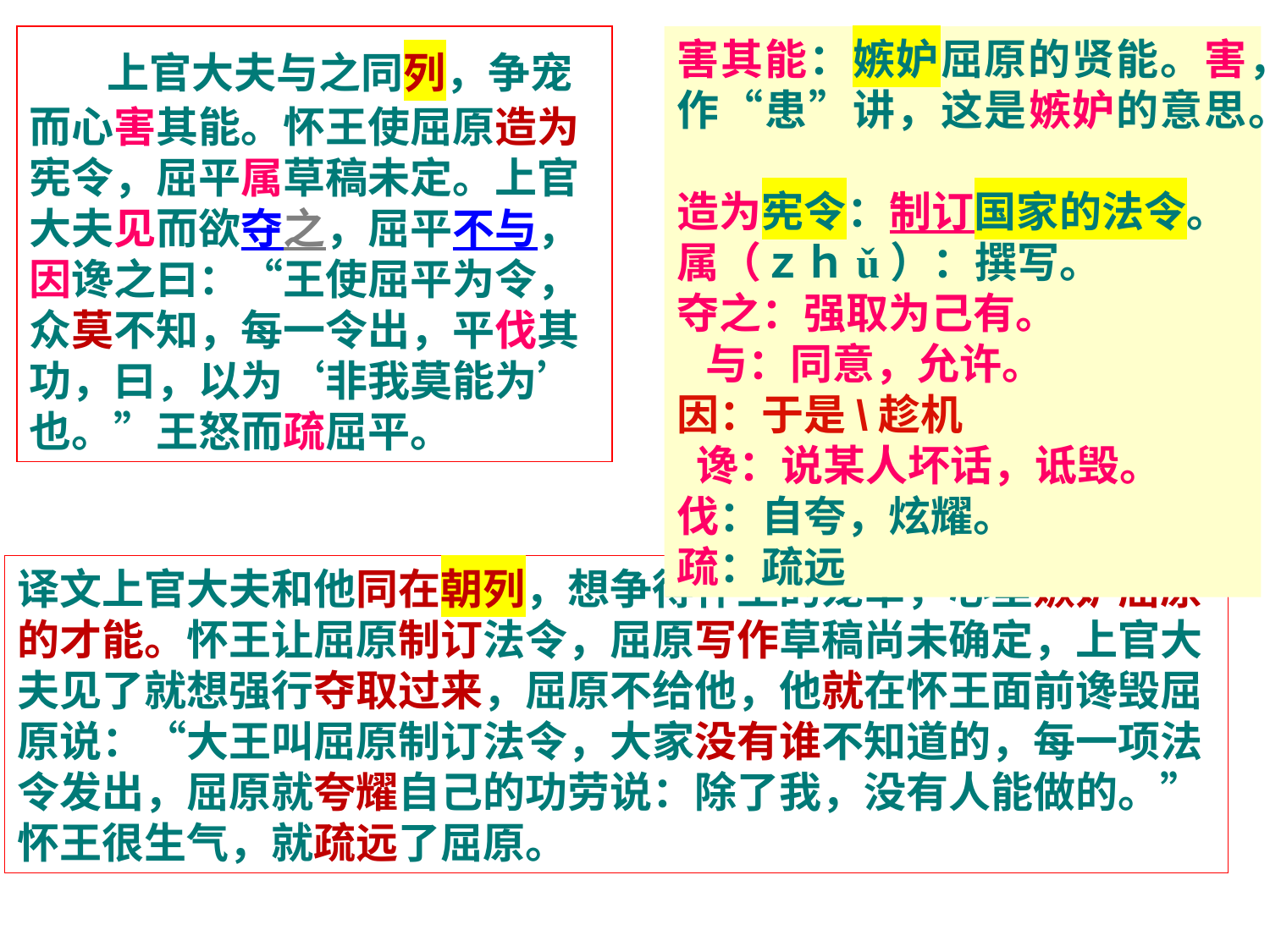

上官大夫与之同列，争宠而心害其能。怀王使屈原造为宪令，屈平属草稿未定。上官大夫见而欲夺之，屈平不与，因谗之曰：“王使屈平为令，众莫不知，每一令出，平伐其功，曰，以为‘非我莫能为’也。”王怒而疏屈平。
害其能：嫉妒屈原的贤能。害，作“患”讲，这是嫉妒的意思。
造为宪令：制订国家的法令。   属（ｚｈǔ）：撰写。
夺之：强取为己有。
  与：同意，允许。
因：于是\趁机
 谗：说某人坏话，诋毁。
伐：自夸，炫耀。
疏：疏远
译文上官大夫和他同在朝列，想争得怀王的宠幸，心里嫉妒屈原的才能。怀王让屈原制订法令，屈原写作草稿尚未确定，上官大夫见了就想强行夺取过来，屈原不给他，他就在怀王面前谗毁屈原说：“大王叫屈原制订法令，大家没有谁不知道的，每一项法令发出，屈原就夸耀自己的功劳说：除了我，没有人能做的。”怀王很生气，就疏远了屈原。